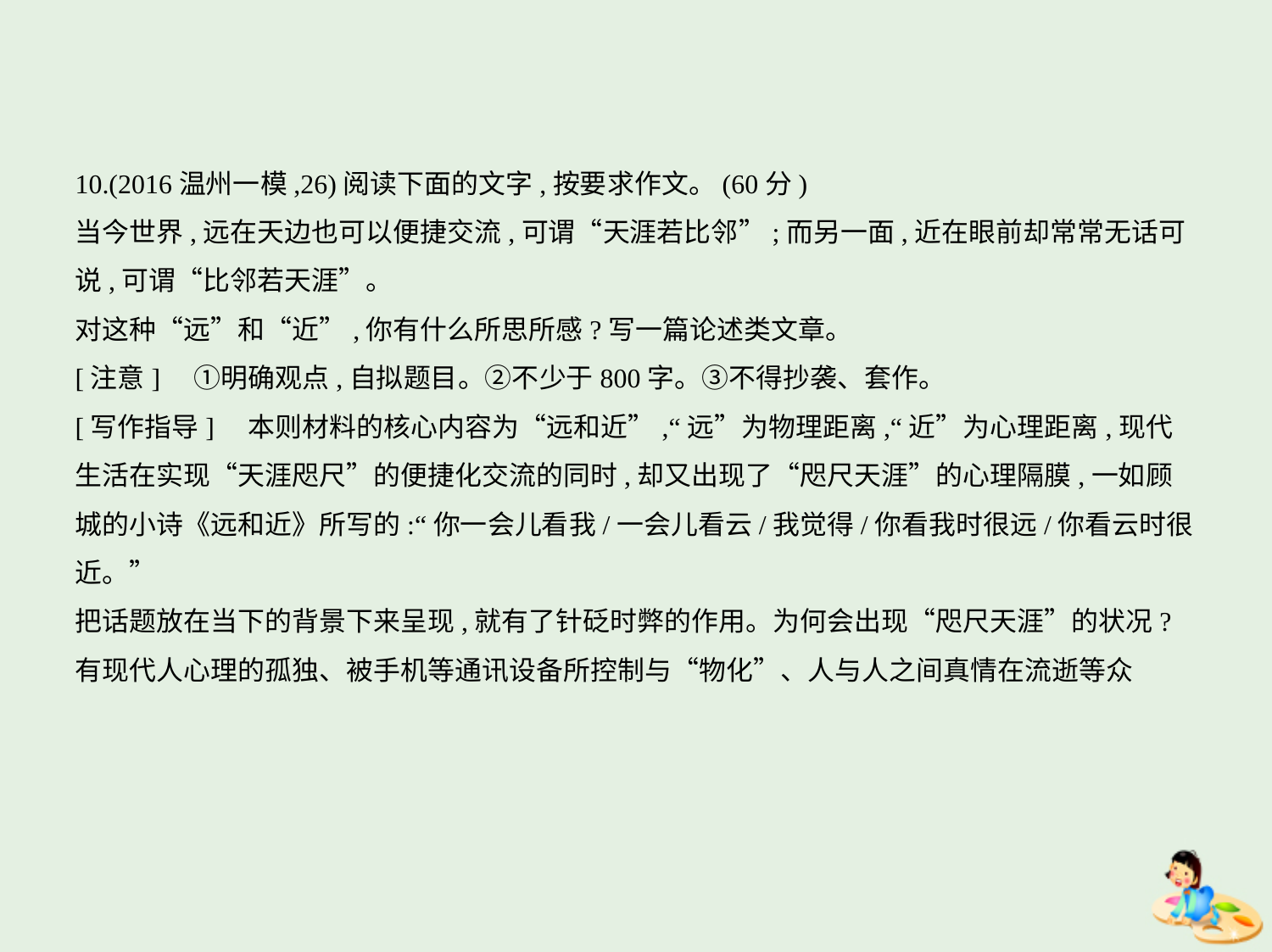

10.(2016温州一模,26)阅读下面的文字,按要求作文。(60分)
当今世界,远在天边也可以便捷交流,可谓“天涯若比邻”;而另一面,近在眼前却常常无话可
说,可谓“比邻若天涯”。
对这种“远”和“近”,你有什么所思所感?写一篇论述类文章。
[注意]　①明确观点,自拟题目。②不少于800字。③不得抄袭、套作。
[写作指导]　本则材料的核心内容为“远和近”,“远”为物理距离,“近”为心理距离,现代
生活在实现“天涯咫尺”的便捷化交流的同时,却又出现了“咫尺天涯”的心理隔膜,一如顾
城的小诗《远和近》所写的:“你一会儿看我/一会儿看云/我觉得/你看我时很远/你看云时很
近。”
把话题放在当下的背景下来呈现,就有了针砭时弊的作用。为何会出现“咫尺天涯”的状况?
有现代人心理的孤独、被手机等通讯设备所控制与“物化”、人与人之间真情在流逝等众